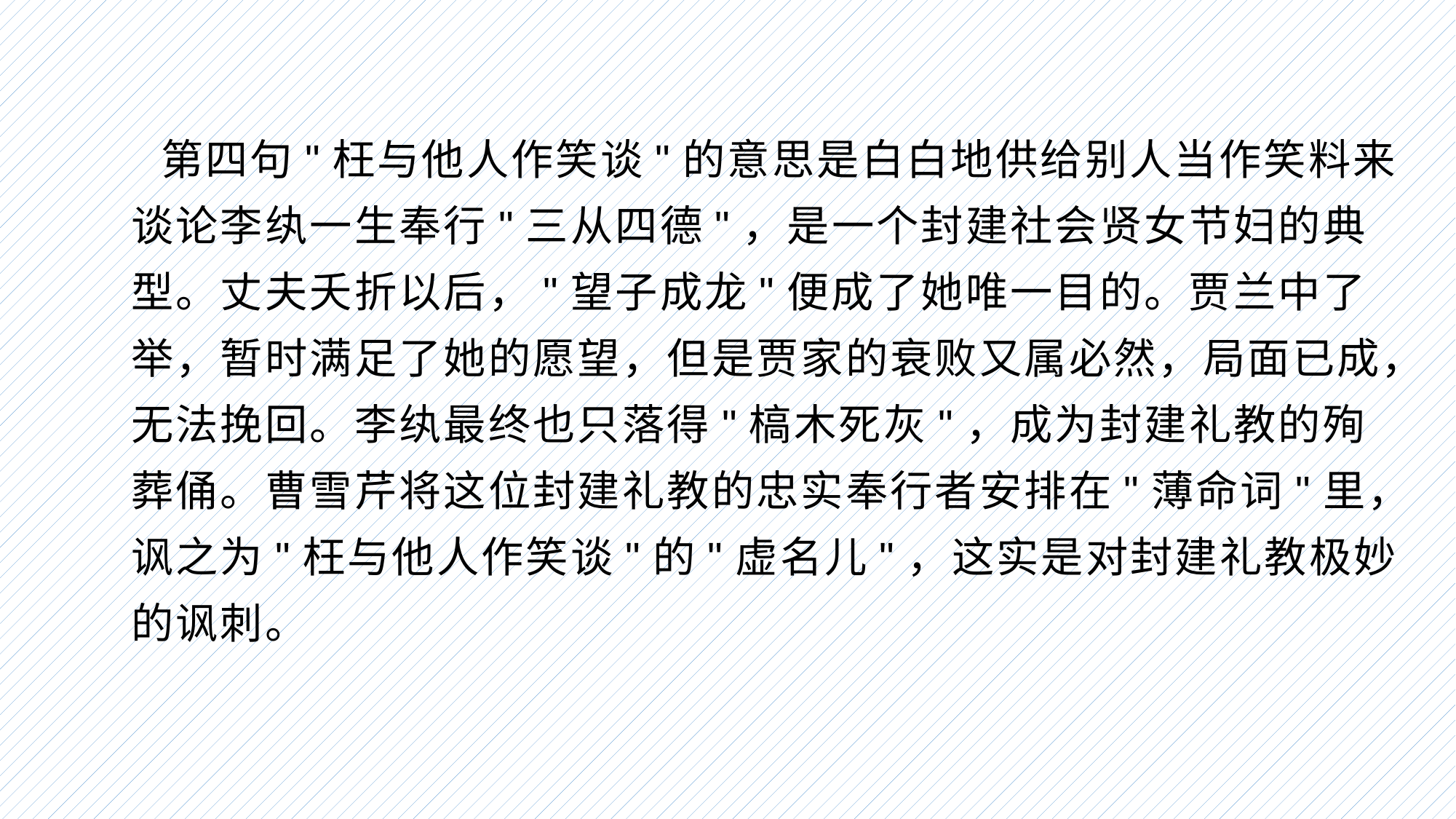

第四句"枉与他人作笑谈"的意思是白白地供给别人当作笑料来谈论李纨一生奉行"三从四德"，是一个封建社会贤女节妇的典型。丈夫夭折以后，"望子成龙"便成了她唯一目的。贾兰中了举，暂时满足了她的愿望，但是贾家的衰败又属必然，局面已成，无法挽回。李纨最终也只落得"槁木死灰"，成为封建礼教的殉葬俑。曹雪芹将这位封建礼教的忠实奉行者安排在"薄命词"里，讽之为"枉与他人作笑谈"的"虚名儿"，这实是对封建礼教极妙的讽刺。